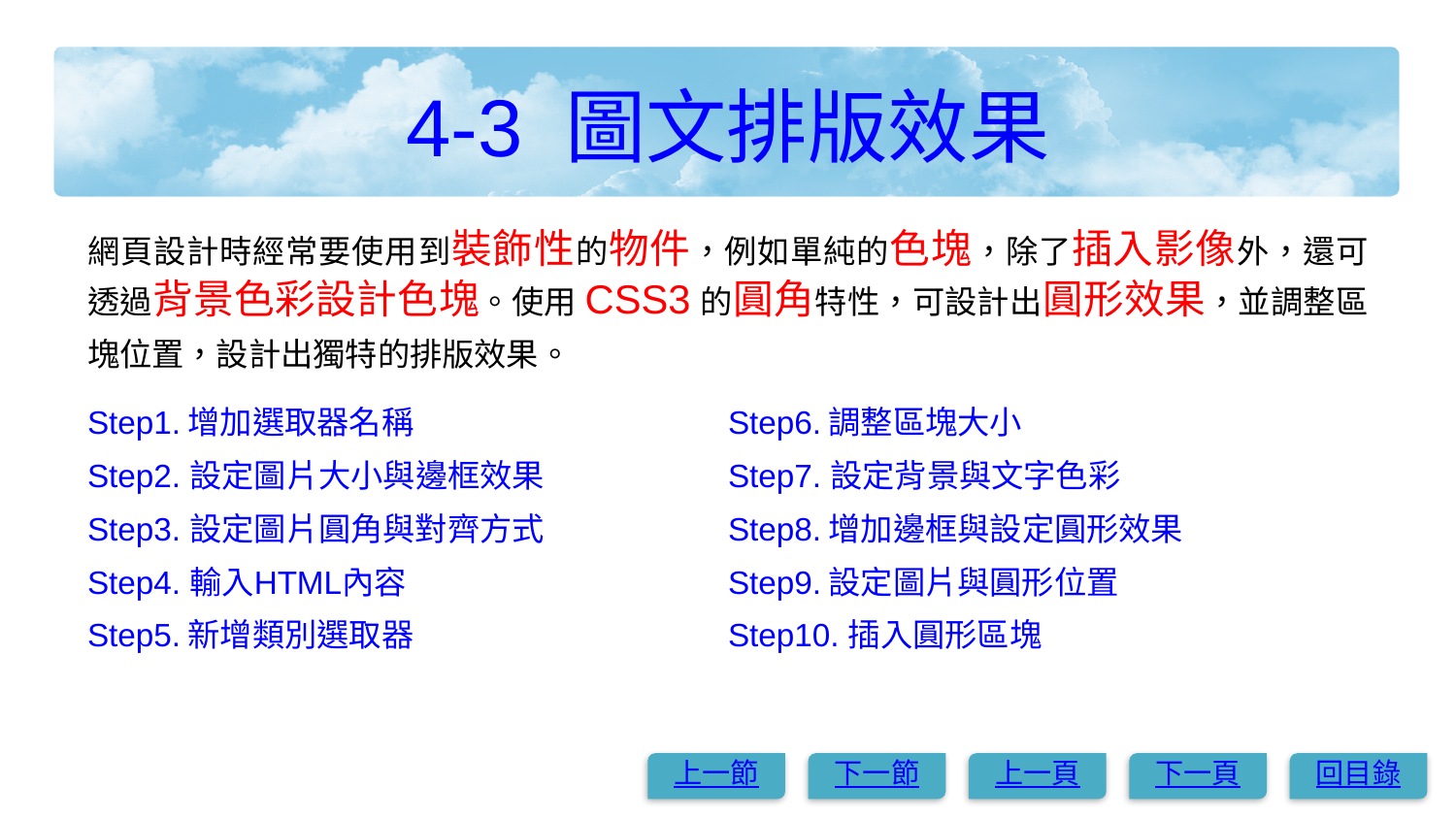

# 4-3 圖文排版效果
網頁設計時經常要使用到裝飾性的物件，例如單純的色塊，除了插入影像外，還可透過背景色彩設計色塊。使用CSS3的圓角特性，可設計出圓形效果，並調整區塊位置，設計出獨特的排版效果。
Step1. 增加選取器名稱
Step2. 設定圖片大小與邊框效果
Step3. 設定圖片圓角與對齊方式
Step4. 輸入HTML內容
Step5. 新增類別選取器
Step6. 調整區塊大小
Step7. 設定背景與文字色彩
Step8. 增加邊框與設定圓形效果
Step9. 設定圖片與圓形位置
Step10. 插入圓形區塊
上一節
下一節
上一頁
下一頁
回目錄